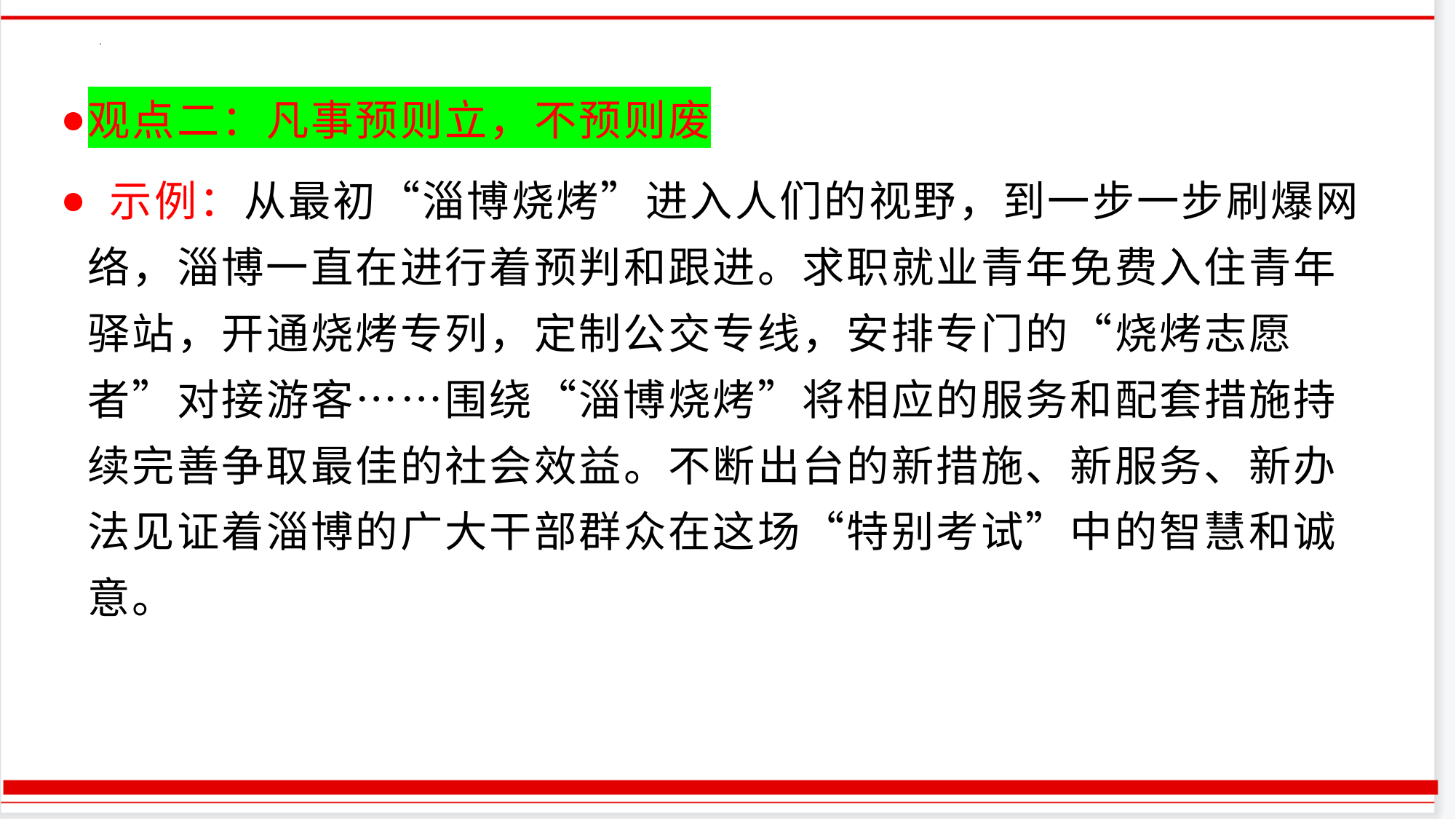

观点二：凡事预则立，不预则废
 示例：从最初“淄博烧烤”进入人们的视野，到一步一步刷爆网络，淄博一直在进行着预判和跟进。求职就业青年免费入住青年驿站，开通烧烤专列，定制公交专线，安排专门的“烧烤志愿者”对接游客……围绕“淄博烧烤”将相应的服务和配套措施持续完善争取最佳的社会效益。不断出台的新措施、新服务、新办法见证着淄博的广大干部群众在这场“特别考试”中的智慧和诚意。